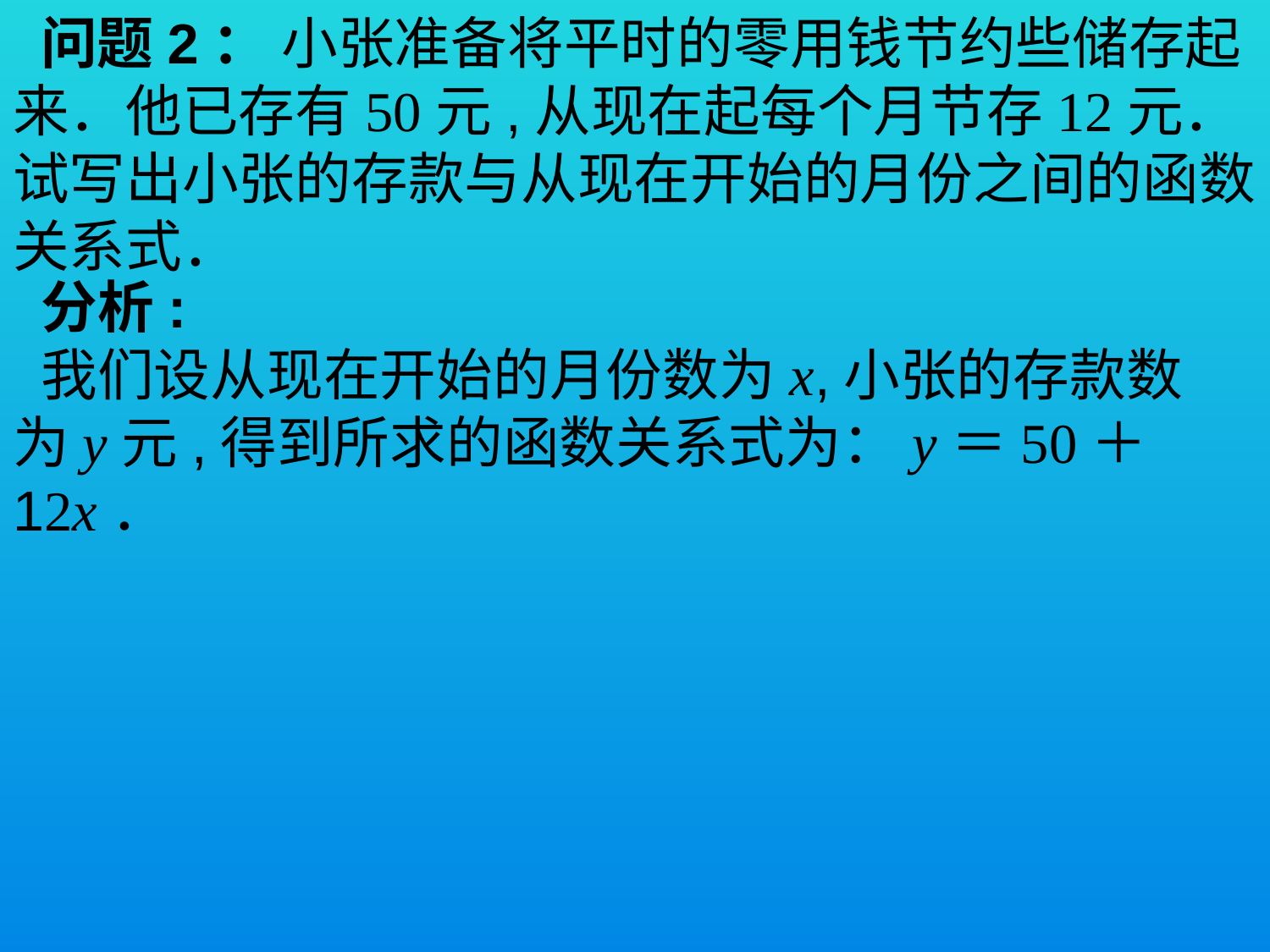

问题2： 小张准备将平时的零用钱节约些储存起来．他已存有50元,从现在起每个月节存12元．试写出小张的存款与从现在开始的月份之间的函数关系式．
分析:
我们设从现在开始的月份数为x,小张的存款数为y元,得到所求的函数关系式为：y＝50＋12x．